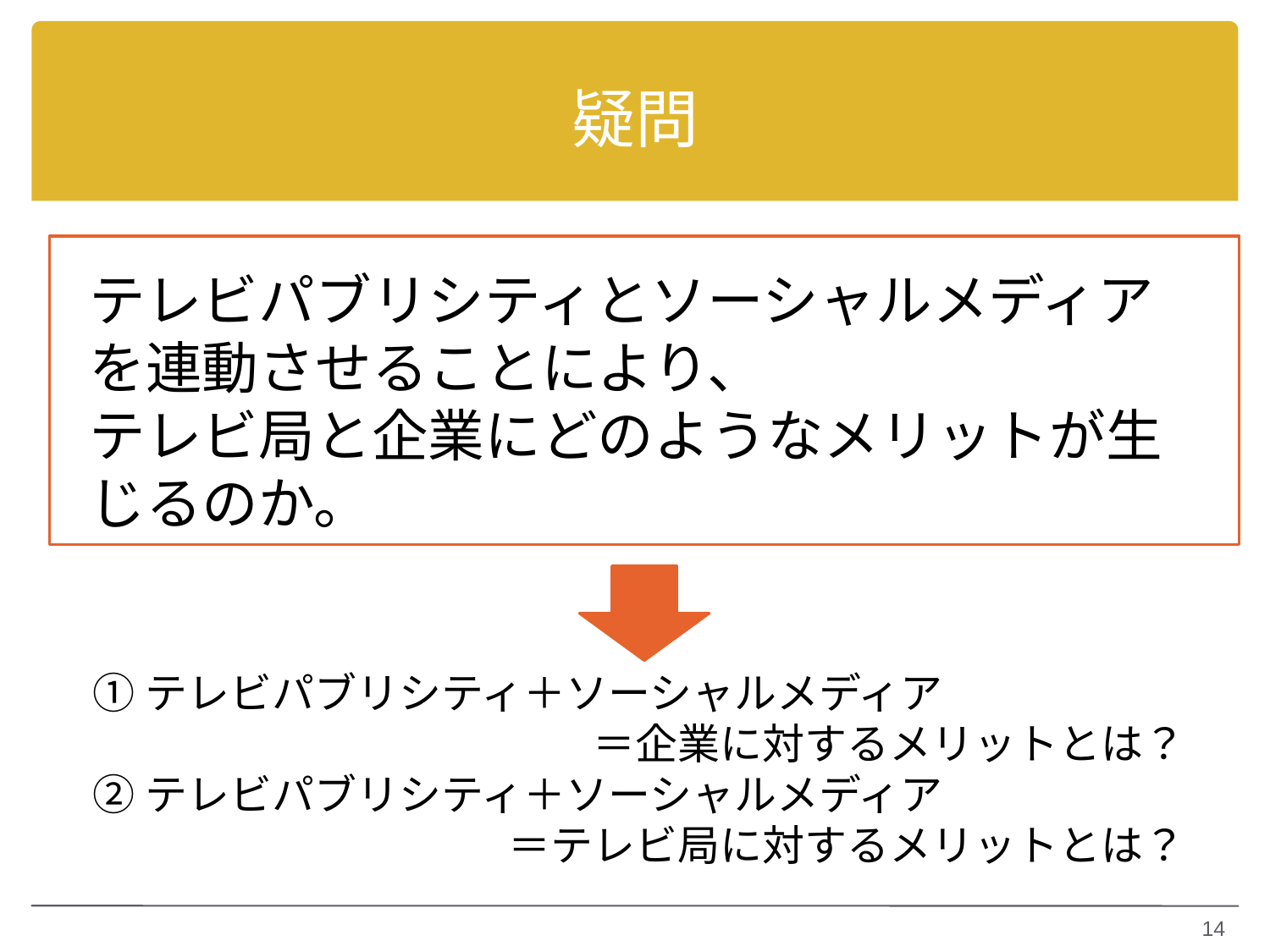

# 疑問

テレビパブリシティとソーシャルメディアを連動させることにより、
テレビ局と企業にどのようなメリットが生じるのか。

①テレビパブリシティ＋ソーシャルメディア
＝企業に対するメリットとは？
②テレビパブリシティ＋ソーシャルメディア
＝テレビ局に対するメリットとは？
14